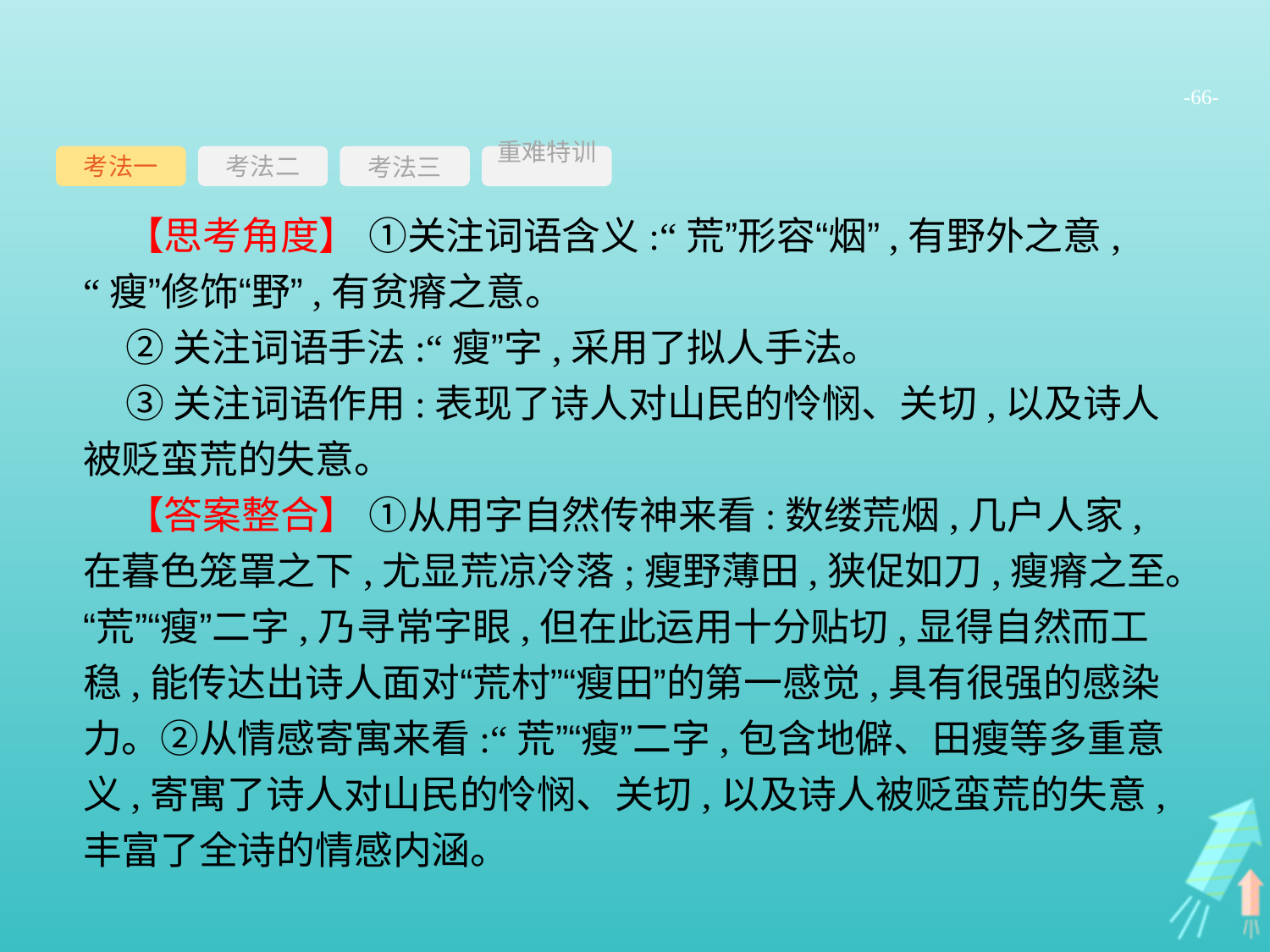

-66-
考法一
考法三
重难特训
考法二
【思考角度】 ①关注词语含义:“荒”形容“烟”,有野外之意,“瘦”修饰“野”,有贫瘠之意。
②关注词语手法:“瘦”字,采用了拟人手法。
③关注词语作用:表现了诗人对山民的怜悯、关切,以及诗人被贬蛮荒的失意。
【答案整合】 ①从用字自然传神来看:数缕荒烟,几户人家,在暮色笼罩之下,尤显荒凉冷落;瘦野薄田,狭促如刀,瘦瘠之至。“荒”“瘦”二字,乃寻常字眼,但在此运用十分贴切,显得自然而工稳,能传达出诗人面对“荒村”“瘦田”的第一感觉,具有很强的感染力。②从情感寄寓来看:“荒”“瘦”二字,包含地僻、田瘦等多重意义,寄寓了诗人对山民的怜悯、关切,以及诗人被贬蛮荒的失意,丰富了全诗的情感内涵。